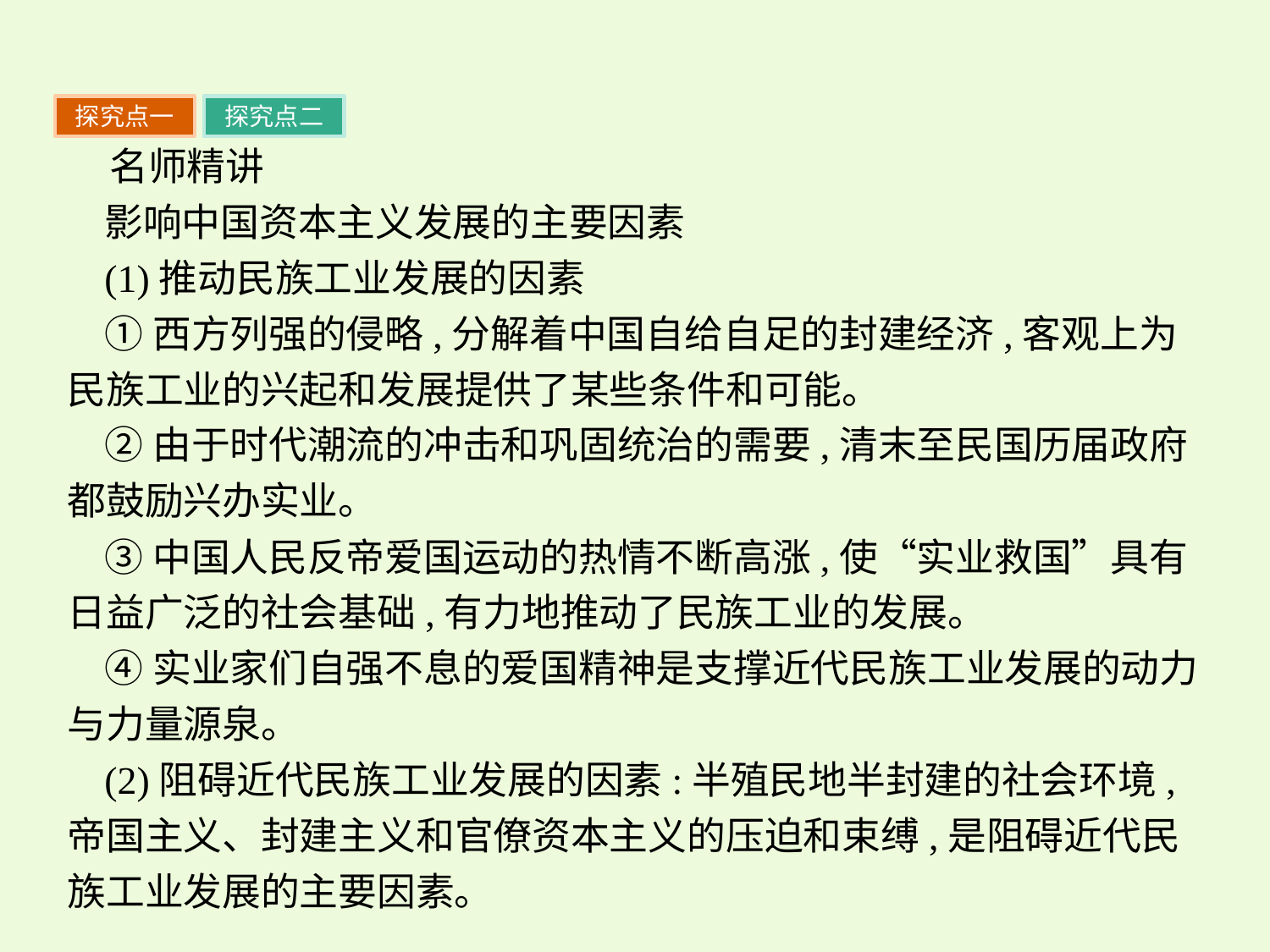

探究点一
探究点二
名师精讲
影响中国资本主义发展的主要因素
(1)推动民族工业发展的因素
①西方列强的侵略,分解着中国自给自足的封建经济,客观上为民族工业的兴起和发展提供了某些条件和可能。
②由于时代潮流的冲击和巩固统治的需要,清末至民国历届政府都鼓励兴办实业。
③中国人民反帝爱国运动的热情不断高涨,使“实业救国”具有日益广泛的社会基础,有力地推动了民族工业的发展。
④实业家们自强不息的爱国精神是支撑近代民族工业发展的动力与力量源泉。
(2)阻碍近代民族工业发展的因素:半殖民地半封建的社会环境,帝国主义、封建主义和官僚资本主义的压迫和束缚,是阻碍近代民族工业发展的主要因素。